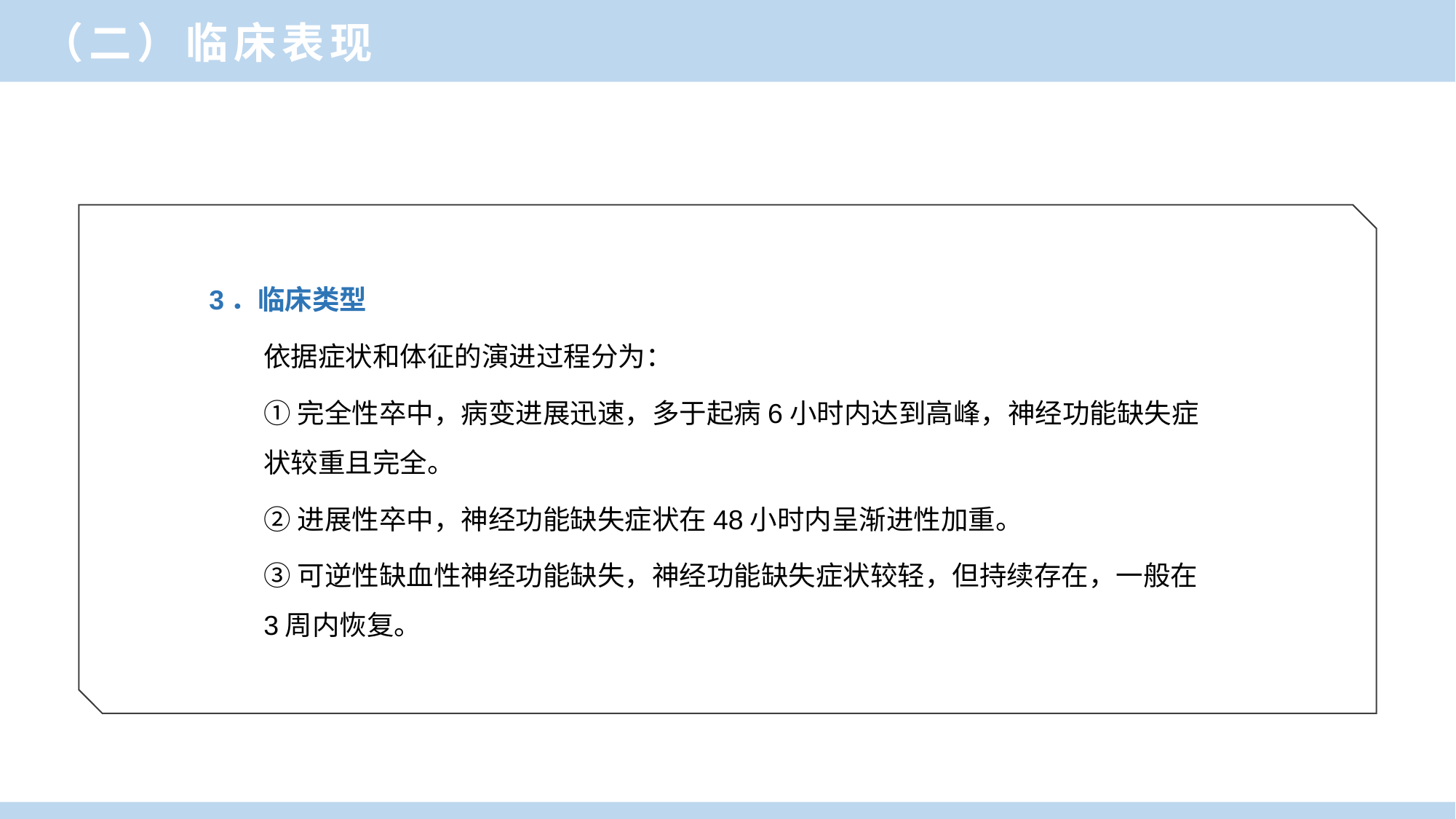

（二）临床表现

3．临床类型
依据症状和体征的演进过程分为：
①完全性卒中，病变进展迅速，多于起病6小时内达到高峰，神经功能缺失症状较重且完全。
②进展性卒中，神经功能缺失症状在48小时内呈渐进性加重。
③可逆性缺血性神经功能缺失，神经功能缺失症状较轻，但持续存在，一般在3周内恢复。